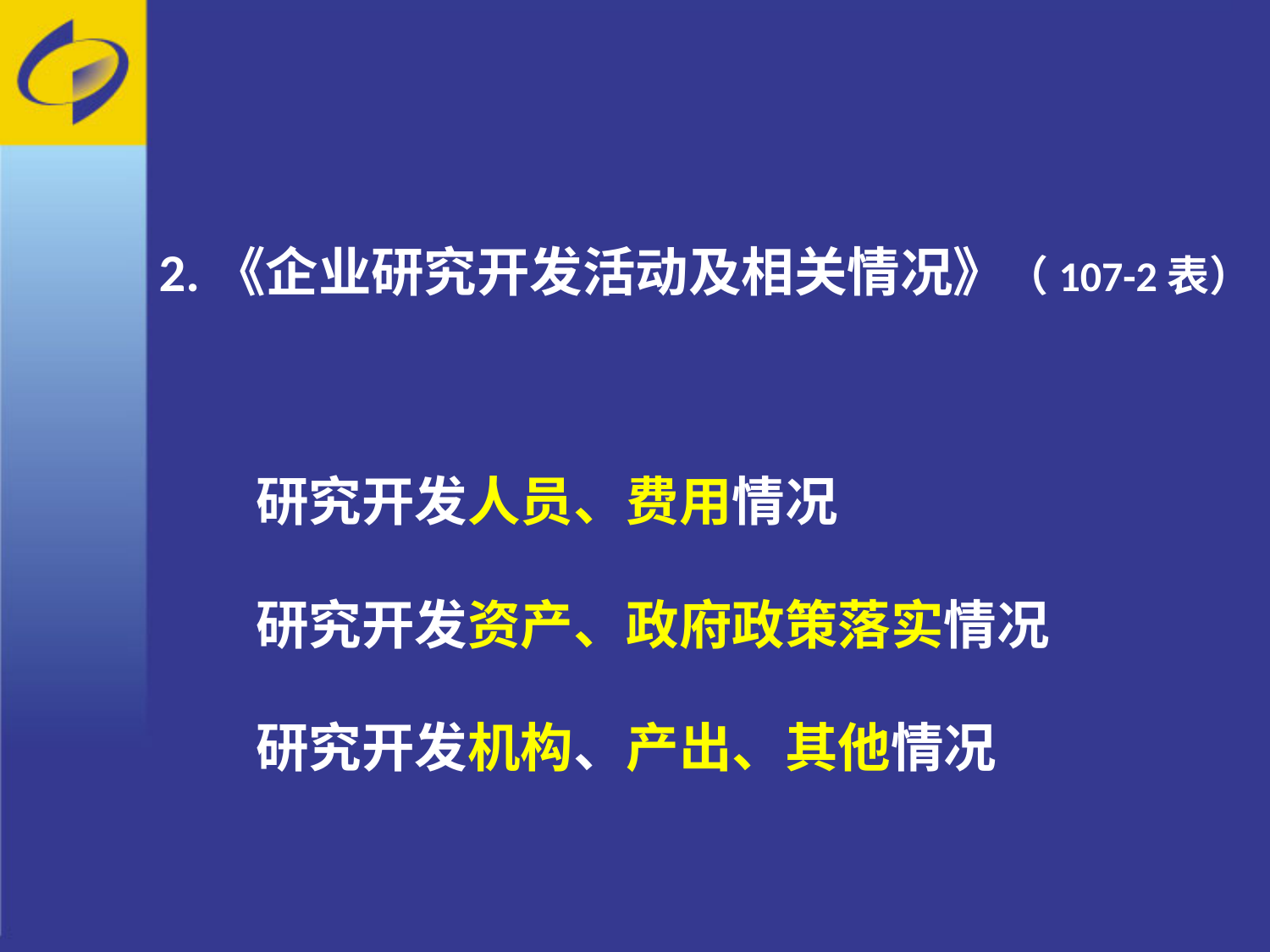

2.《企业研究开发活动及相关情况》（107-2表）
       研究开发人员、费用情况
       研究开发资产、政府政策落实情况
       研究开发机构、产出、其他情况